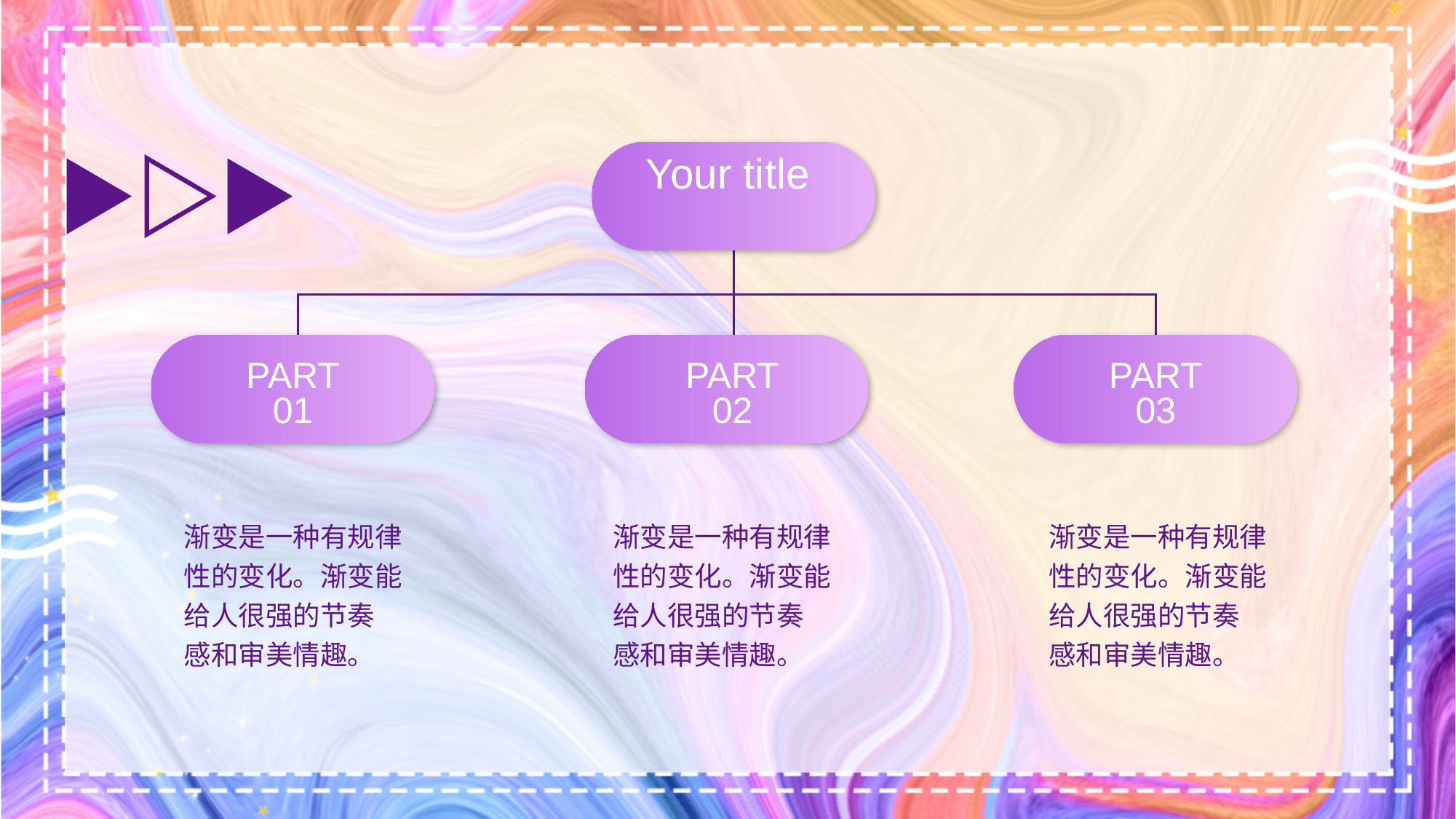

Your title

PART01

PART02

PART03
渐变是一种有规律性的变化。渐变能给人很强的节奏
感和审美情趣。
渐变是一种有规律性的变化。渐变能给人很强的节奏
感和审美情趣。
渐变是一种有规律性的变化。渐变能给人很强的节奏
感和审美情趣。